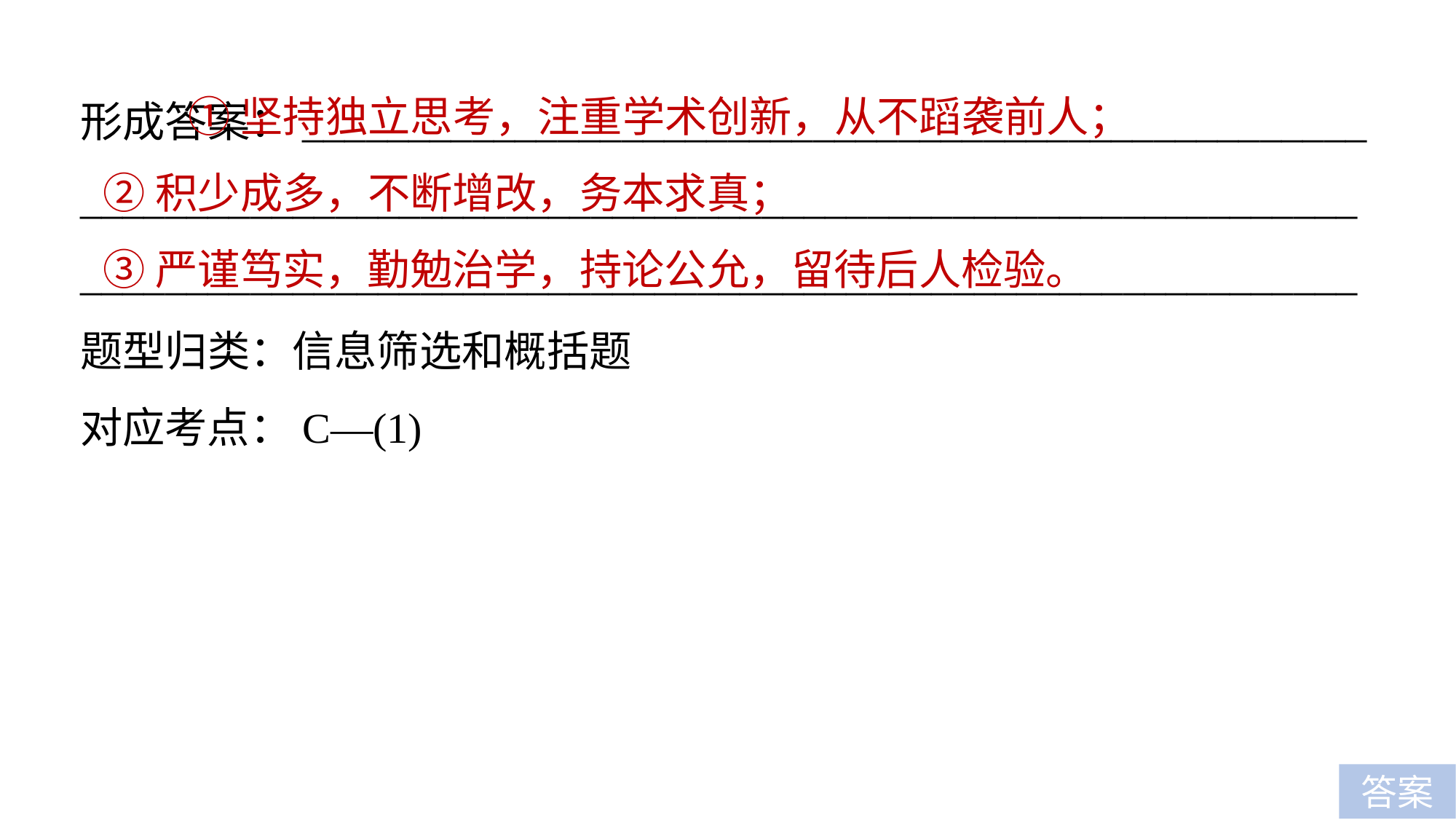

①坚持独立思考，注重学术创新，从不蹈袭前人；
②积少成多，不断增改，务本求真；
③严谨笃实，勤勉治学，持论公允，留待后人检验。
形成答案：__________________________________________________
________________________________________________________________________________________________________________________题型归类：信息筛选和概括题
对应考点：C—(1)
答案